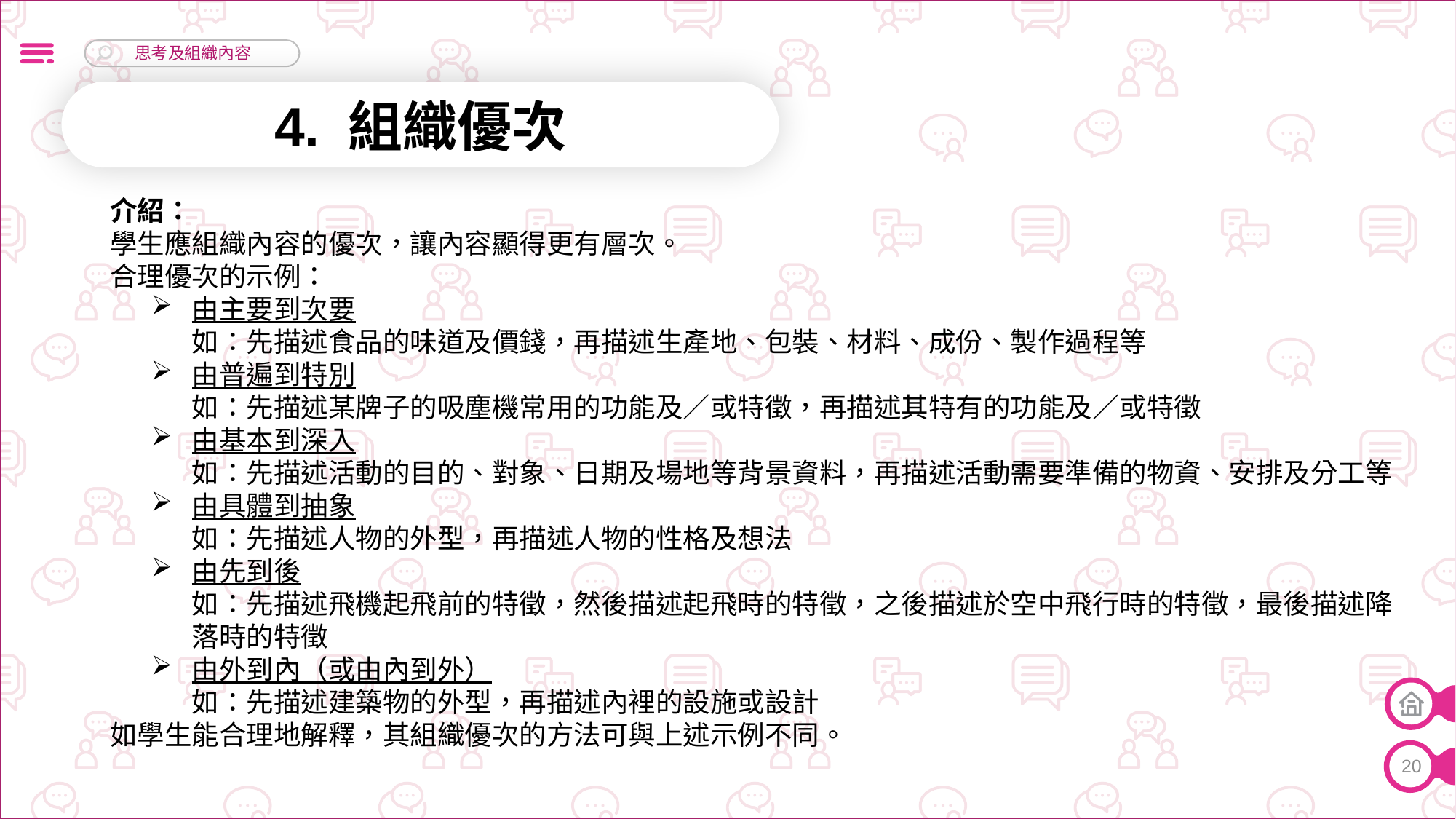

4. 組織優次
介紹：
學生應組織內容的優次，讓內容顯得更有層次。
合理優次的示例：
由主要到次要
如：先描述食品的味道及價錢，再描述生產地、包裝、材料、成份、製作過程等
由普遍到特別
如：先描述某牌子的吸塵機常用的功能及／或特徵，再描述其特有的功能及／或特徵
由基本到深入
如：先描述活動的目的、對象、日期及場地等背景資料，再描述活動需要準備的物資、安排及分工等
由具體到抽象
如：先描述人物的外型，再描述人物的性格及想法
由先到後
如：先描述飛機起飛前的特徵，然後描述起飛時的特徵，之後描述於空中飛行時的特徵，最後描述降落時的特徵
由外到內（或由內到外）
如：先描述建築物的外型，再描述內裡的設施或設計
如學生能合理地解釋，其組織優次的方法可與上述示例不同。
20